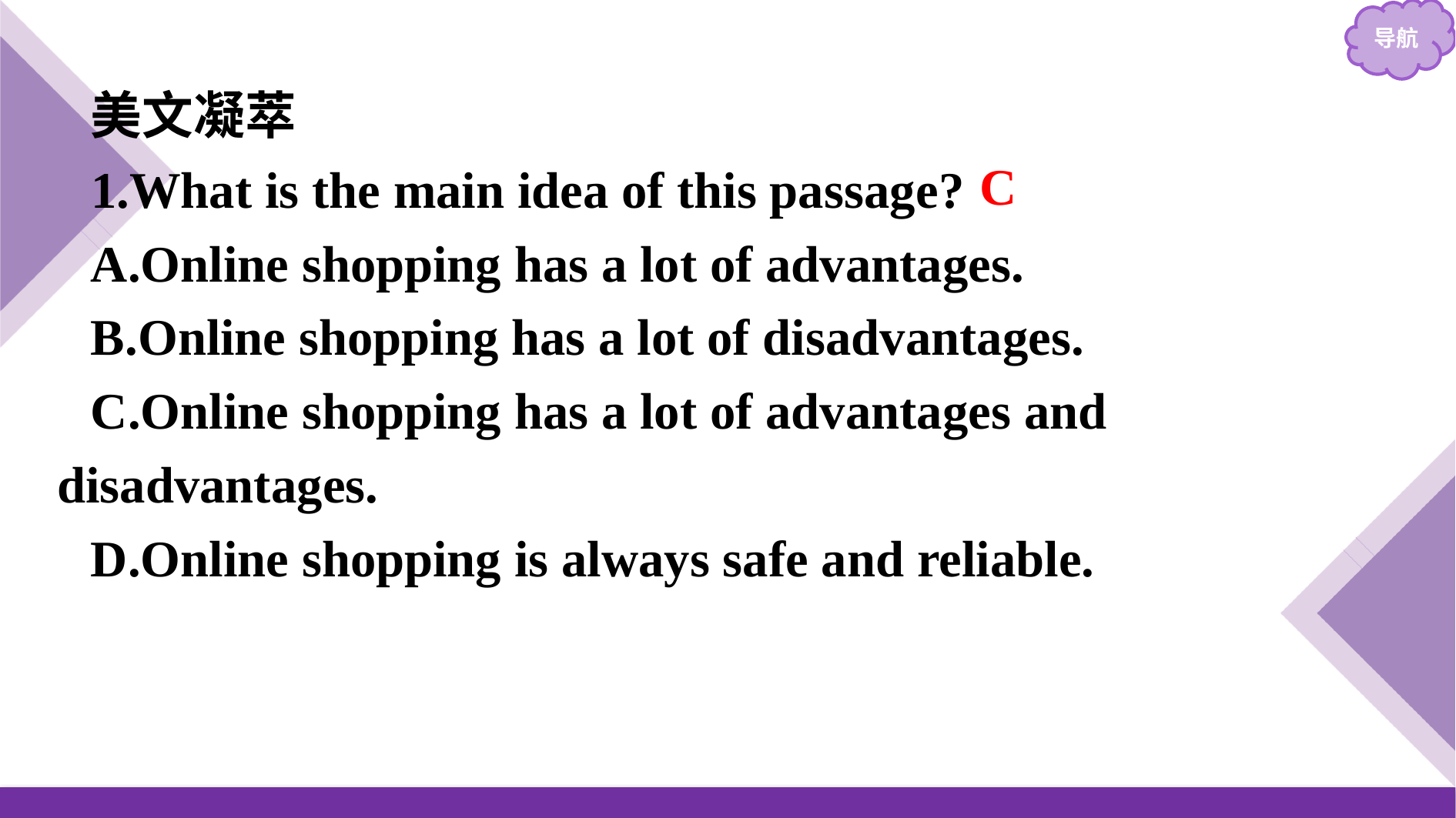

美文凝萃
1.What is the main idea of this passage?
A.Online shopping has a lot of advantages.
B.Online shopping has a lot of disadvantages.
C.Online shopping has a lot of advantages and disadvantages.
D.Online shopping is always safe and reliable.
C